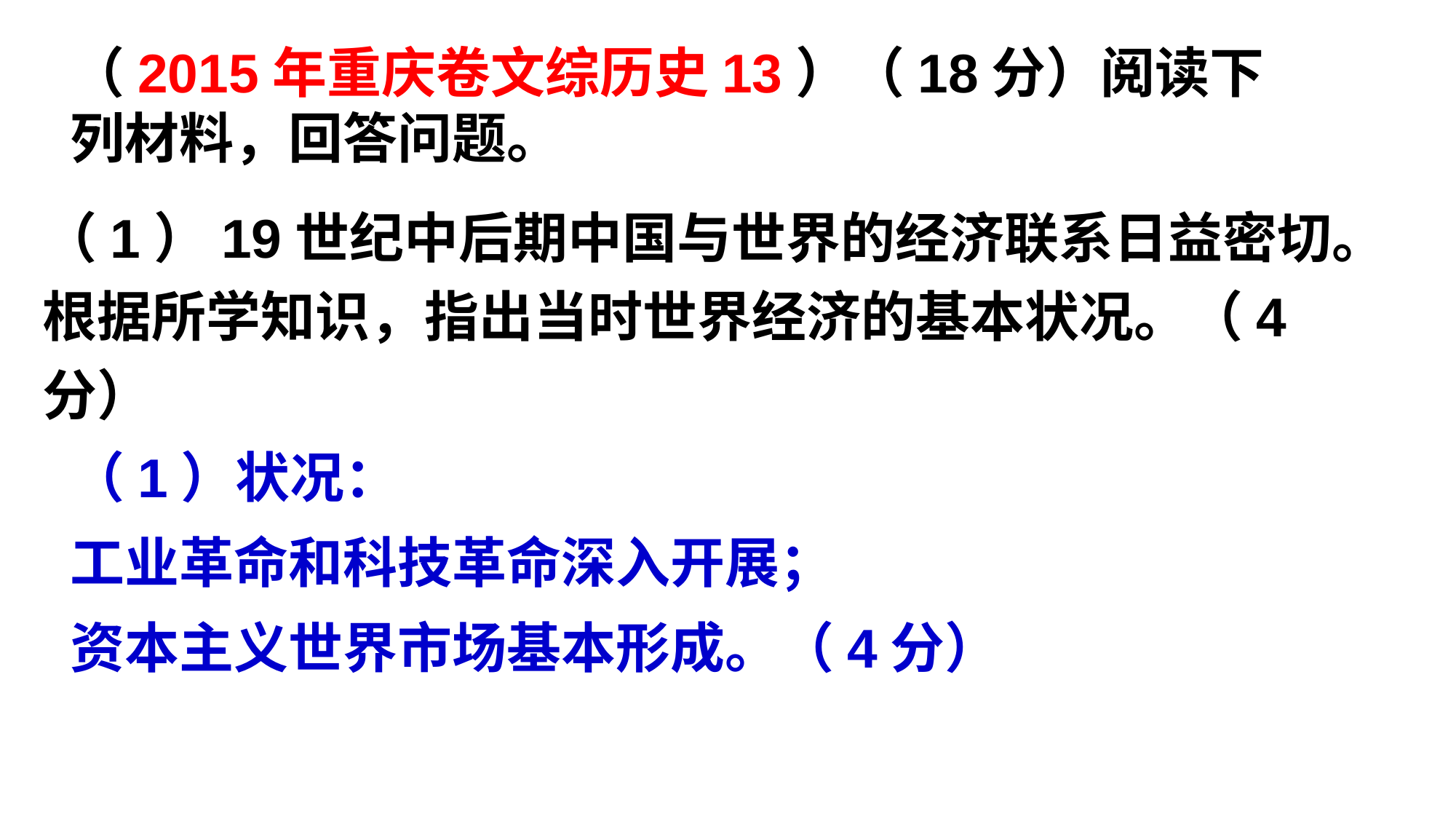

（2015年重庆卷文综历史13）（18分）阅读下列材料，回答问题。
（1）19世纪中后期中国与世界的经济联系日益密切。根据所学知识，指出当时世界经济的基本状况。（4分）
（1）状况：
工业革命和科技革命深入开展；
资本主义世界市场基本形成。（4分）